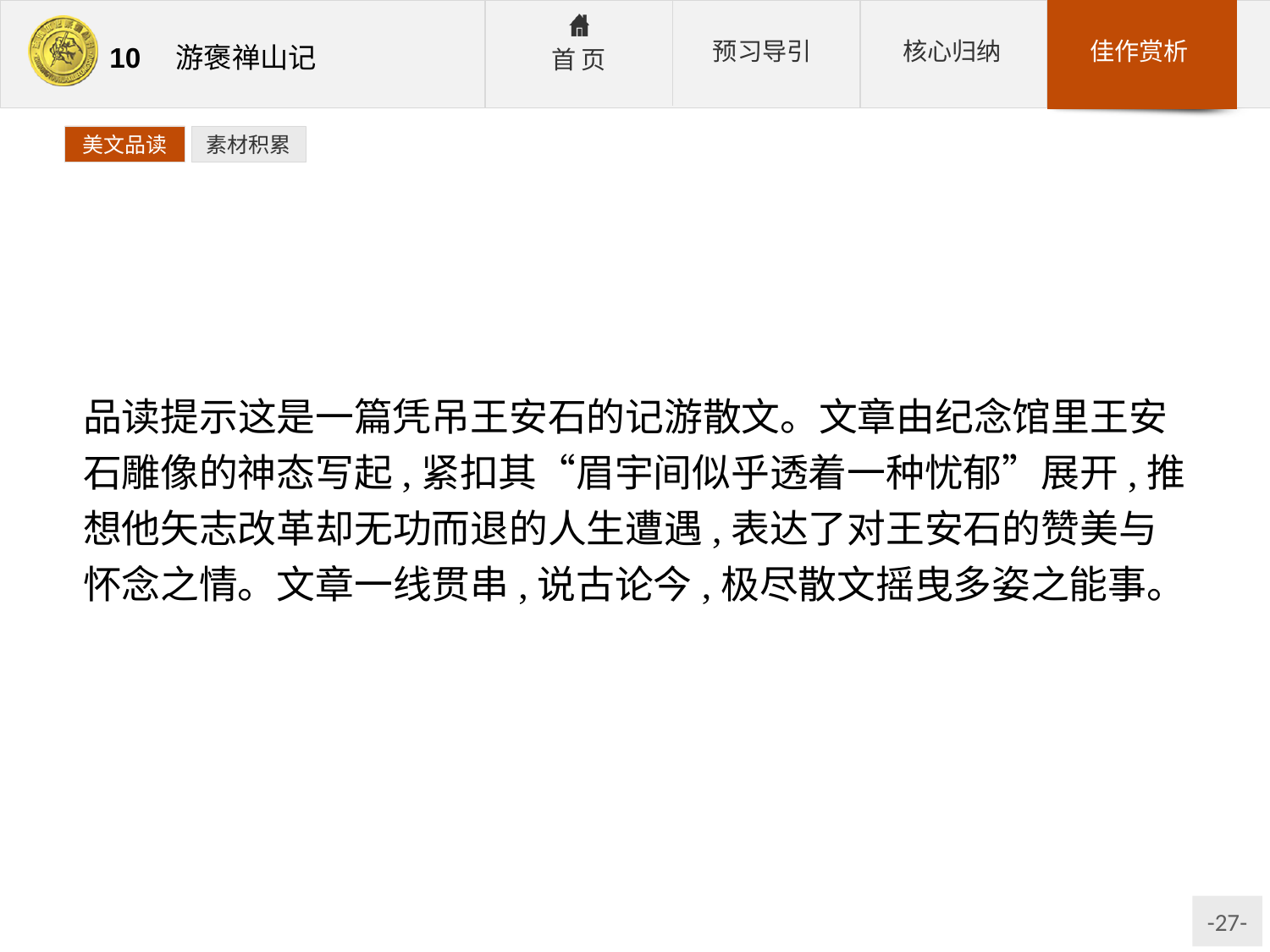

美文品读
素材积累
品读提示这是一篇凭吊王安石的记游散文。文章由纪念馆里王安石雕像的神态写起,紧扣其“眉宇间似乎透着一种忧郁”展开,推想他矢志改革却无功而退的人生遭遇,表达了对王安石的赞美与怀念之情。文章一线贯串,说古论今,极尽散文摇曳多姿之能事。